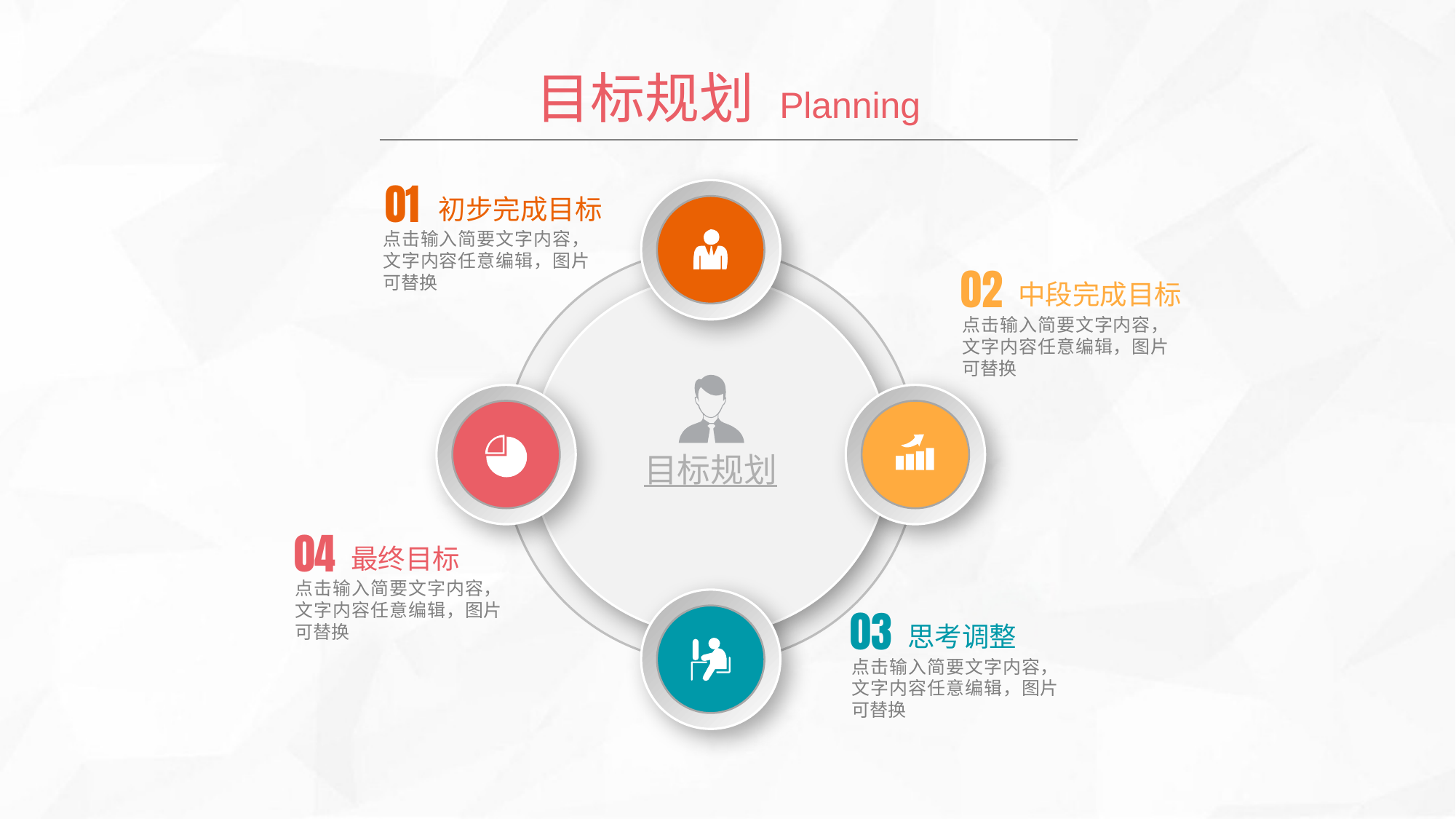

目标规划 Planning
01
 初步完成目标
点击输入简要文字内容，文字内容任意编辑，图片可替换

02
 中段完成目标
点击输入简要文字内容，文字内容任意编辑，图片可替换

目标规划

04
 最终目标
点击输入简要文字内容，文字内容任意编辑，图片可替换

03
 思考调整
点击输入简要文字内容，文字内容任意编辑，图片可替换